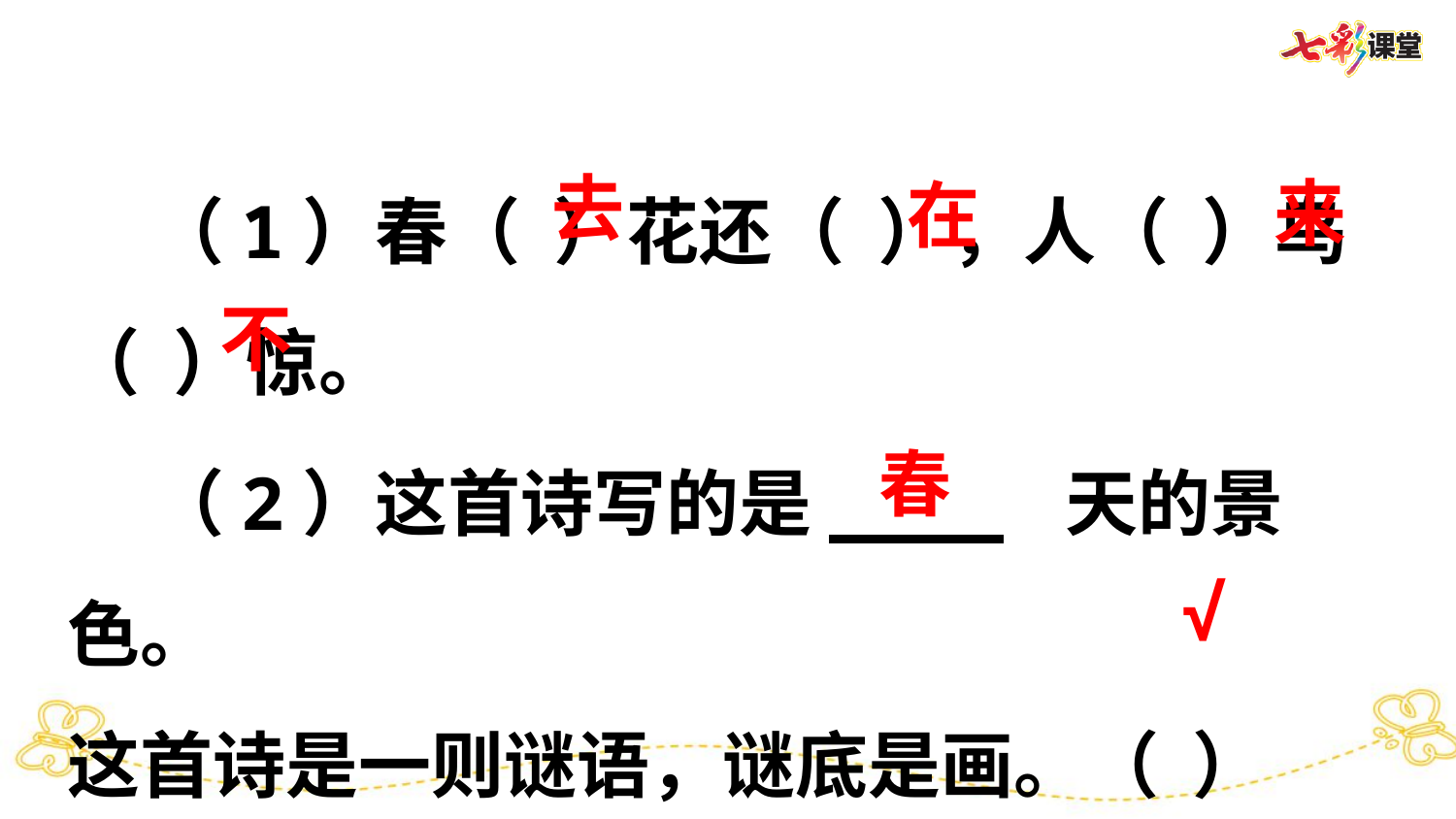

（1）春（  ）花还（  ），人（  ）鸟（  ）惊。
去
来
在
不
    （2）这首诗写的是____ 天的景色。
这首诗是一则谜语，谜底是画。（  ）
春
√